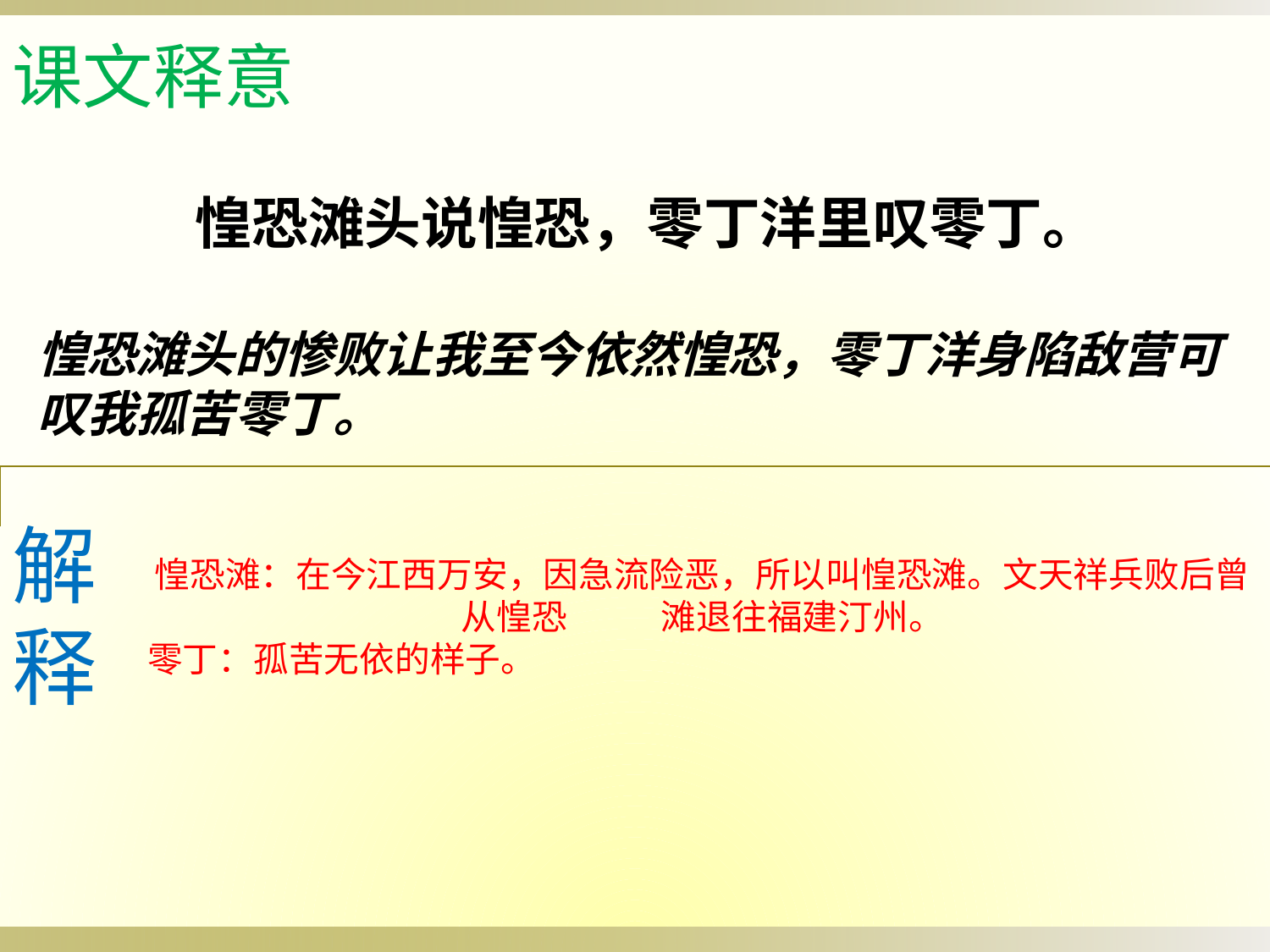

课文释意

惶恐滩头说惶恐，零丁洋里叹零丁。

惶恐滩头的惨败让我至今依然惶恐，零丁洋身陷敌营可叹我孤苦零丁。
解
释
惶恐滩：在今江西万安，因急流险恶，所以叫惶恐滩。文天祥兵败后曾从惶恐            滩退往福建汀州。
零丁：孤苦无依的样子。